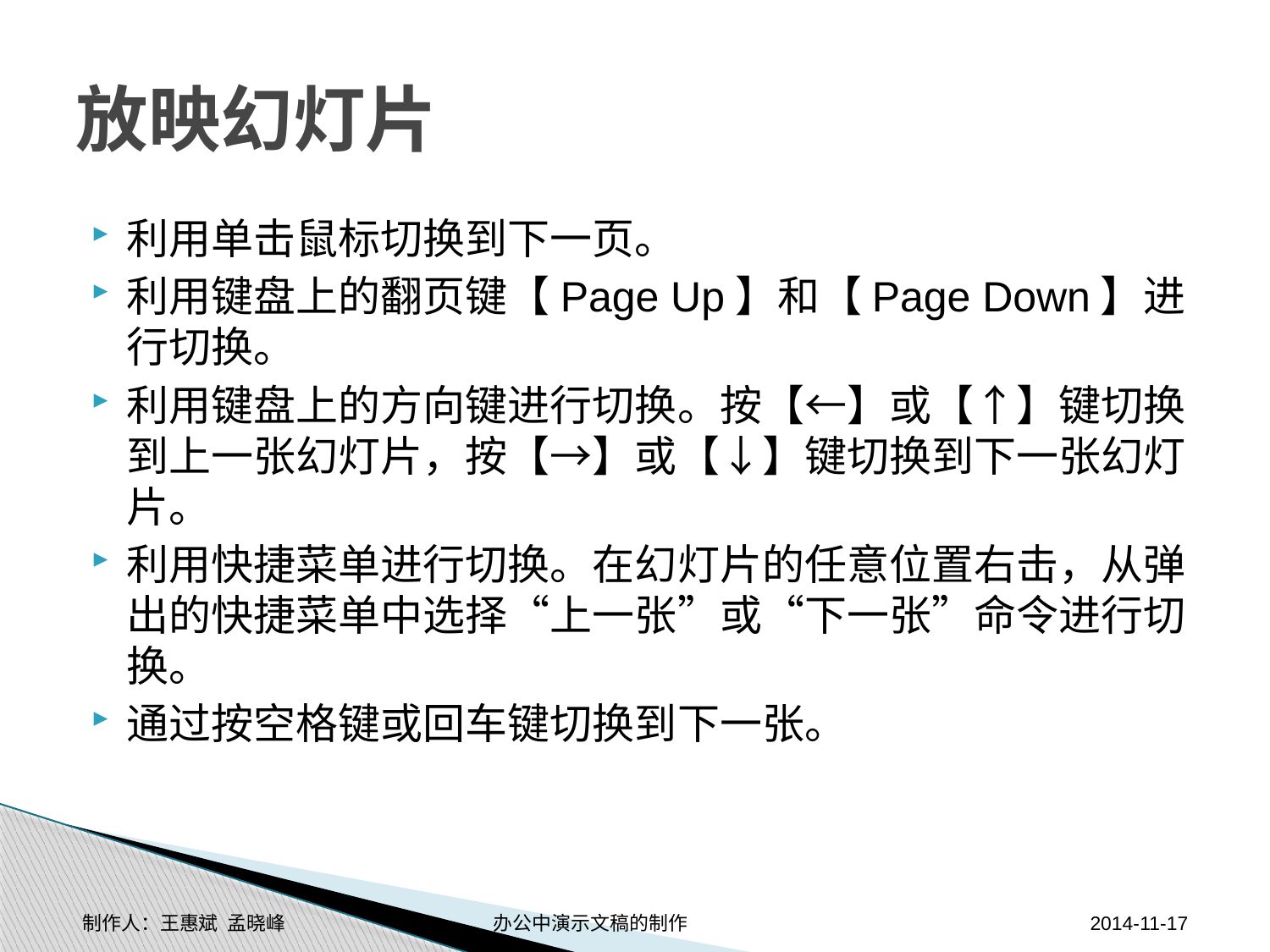

# 放映幻灯片
利用单击鼠标切换到下一页。
利用键盘上的翻页键【Page Up】和【Page Down】进行切换。
利用键盘上的方向键进行切换。按【←】或【↑】键切换到上一张幻灯片，按【→】或【↓】键切换到下一张幻灯片。
利用快捷菜单进行切换。在幻灯片的任意位置右击，从弹出的快捷菜单中选择“上一张”或“下一张”命令进行切换。
通过按空格键或回车键切换到下一张。
制作人：王惠斌  孟晓峰                                               办公中演示文稿的制作
2014-11-17